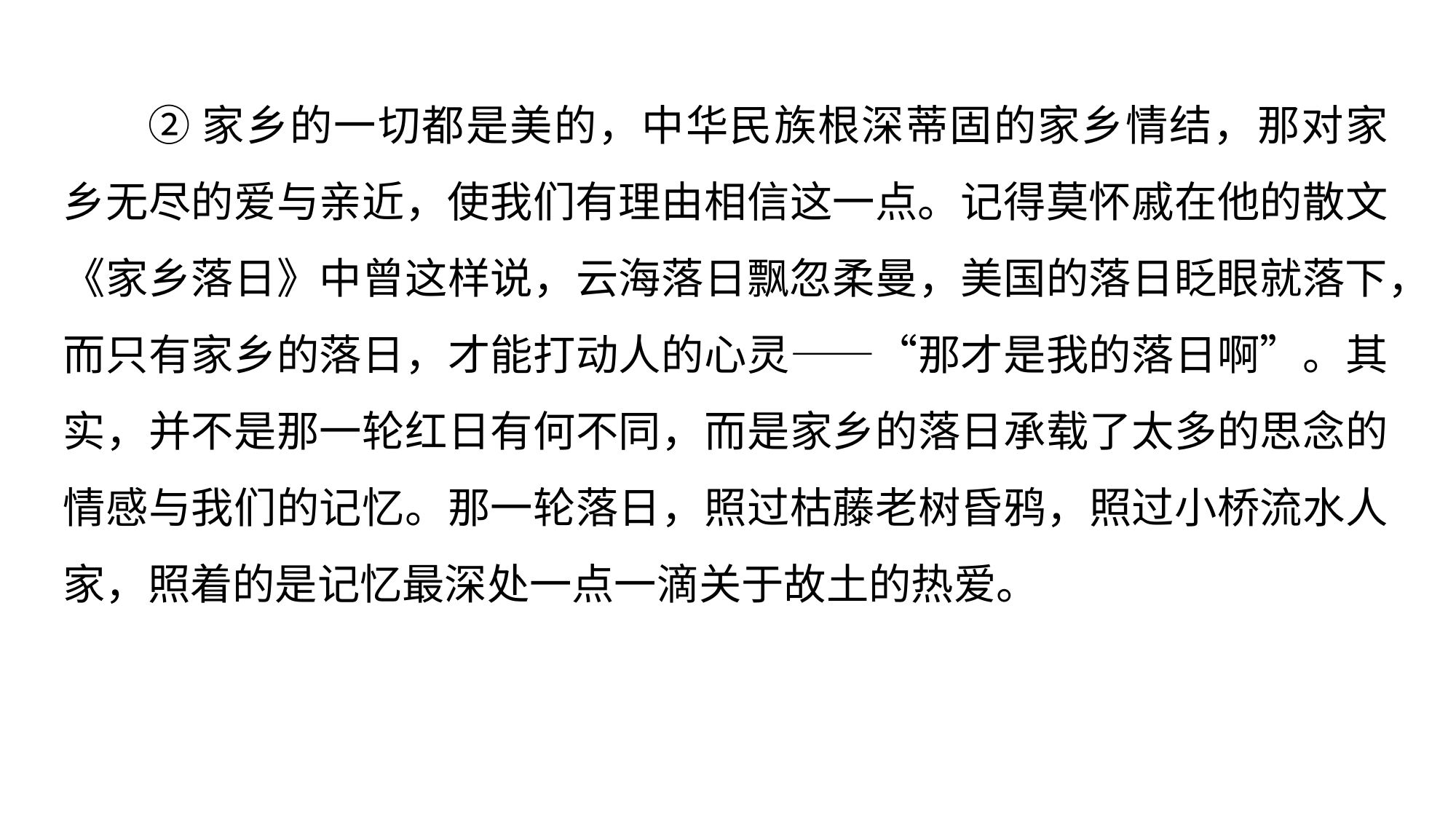

②家乡的一切都是美的，中华民族根深蒂固的家乡情结，那对家乡无尽的爱与亲近，使我们有理由相信这一点。记得莫怀戚在他的散文《家乡落日》中曾这样说，云海落日飘忽柔曼，美国的落日眨眼就落下，而只有家乡的落日，才能打动人的心灵——“那才是我的落日啊”。其实，并不是那一轮红日有何不同，而是家乡的落日承载了太多的思念的情感与我们的记忆。那一轮落日，照过枯藤老树昏鸦，照过小桥流水人家，照着的是记忆最深处一点一滴关于故土的热爱。